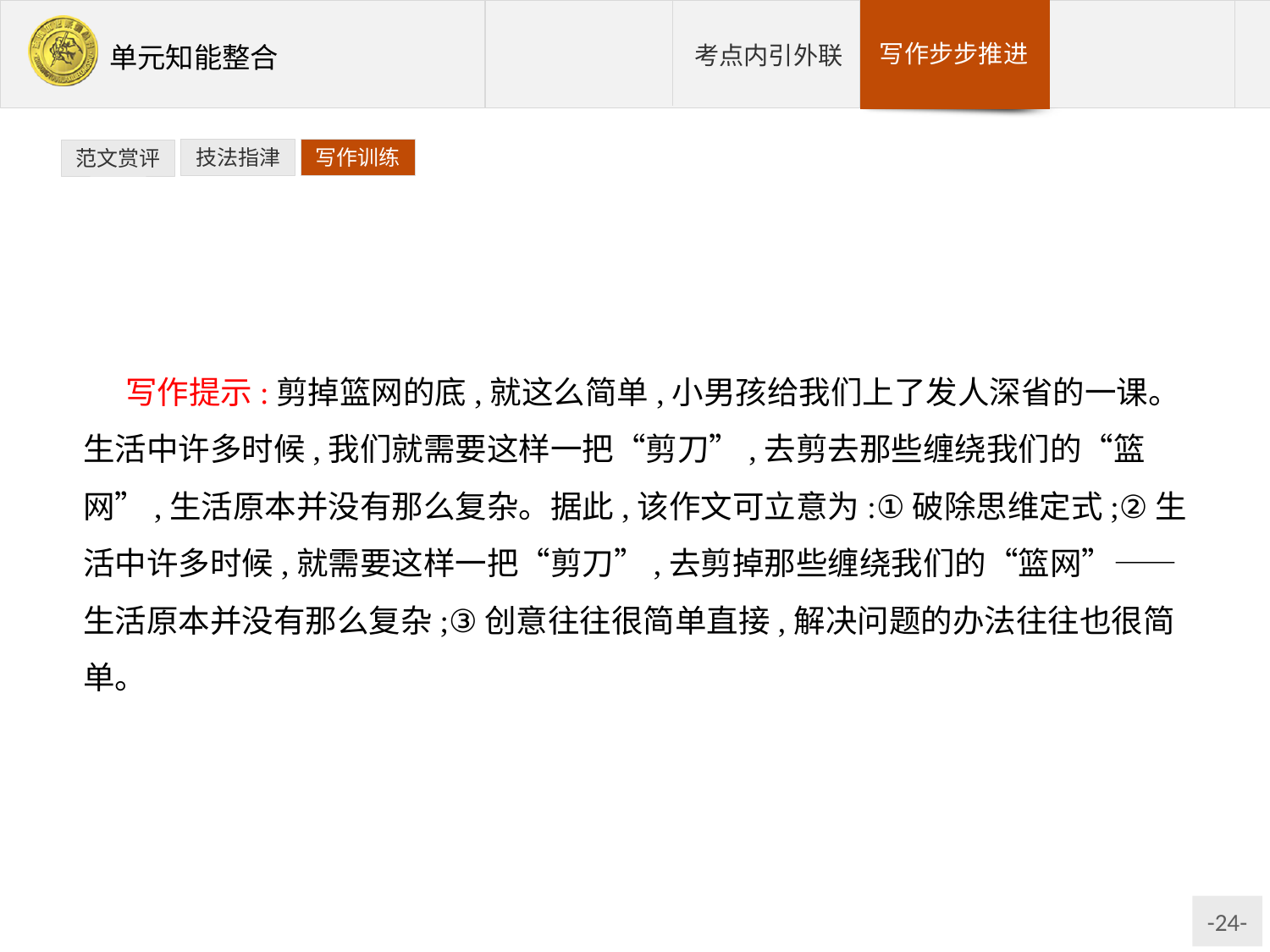

技法指津
写作训练
范文赏评
写作提示:剪掉篮网的底,就这么简单,小男孩给我们上了发人深省的一课。生活中许多时候,我们就需要这样一把“剪刀”,去剪去那些缠绕我们的“篮网”,生活原本并没有那么复杂。据此,该作文可立意为:①破除思维定式;②生活中许多时候,就需要这样一把“剪刀”,去剪掉那些缠绕我们的“篮网”——生活原本并没有那么复杂;③创意往往很简单直接,解决问题的办法往往也很简单。